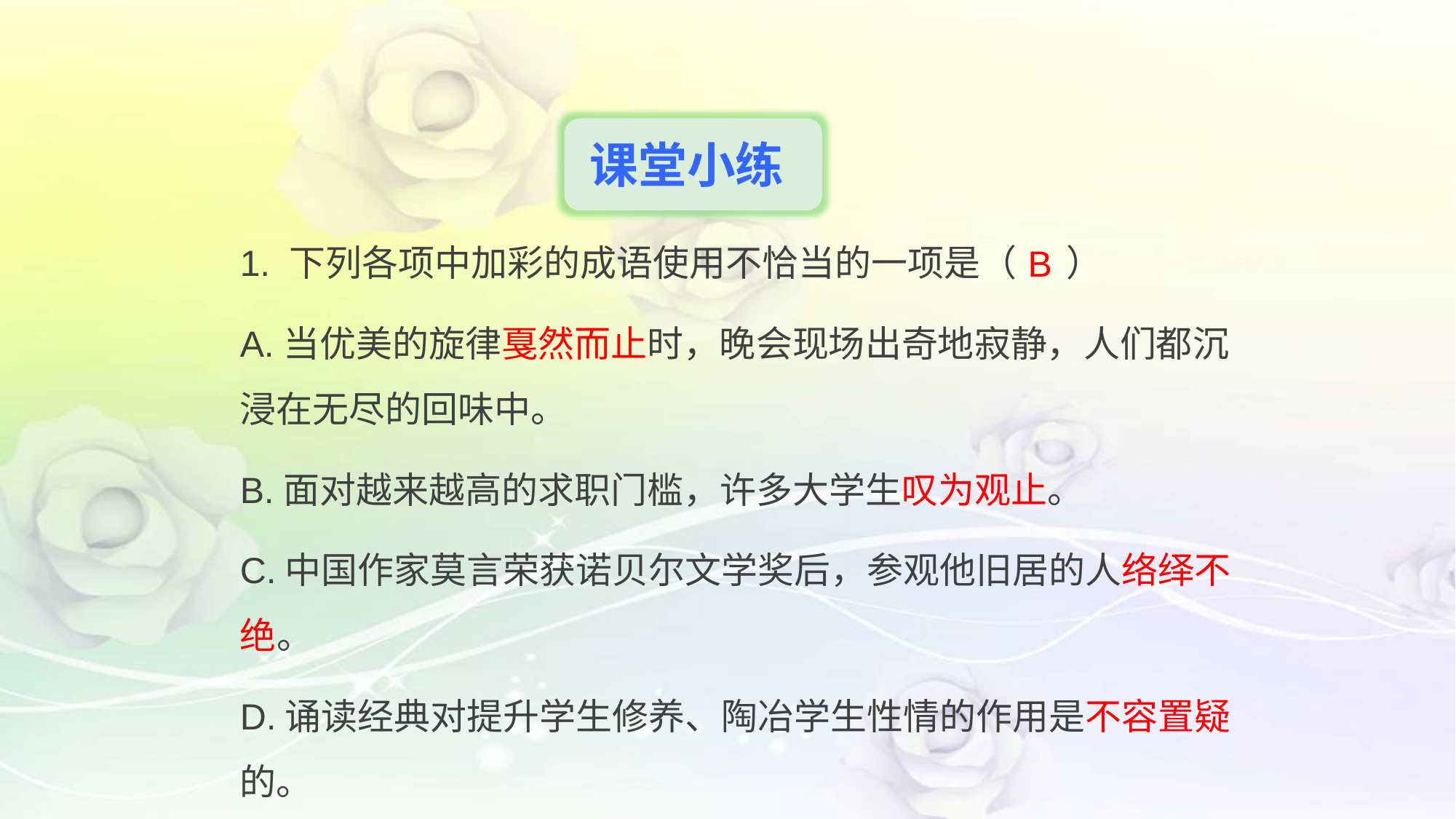

课堂小练
1. 下列各项中加彩的成语使用不恰当的一项是（      ）
A.当优美的旋律戛然而止时，晚会现场出奇地寂静，人们都沉浸在无尽的回味中。
B.面对越来越高的求职门槛，许多大学生叹为观止。
C.中国作家莫言荣获诺贝尔文学奖后，参观他旧居的人络绎不绝。
D.诵读经典对提升学生修养、陶冶学生性情的作用是不容置疑的。

B